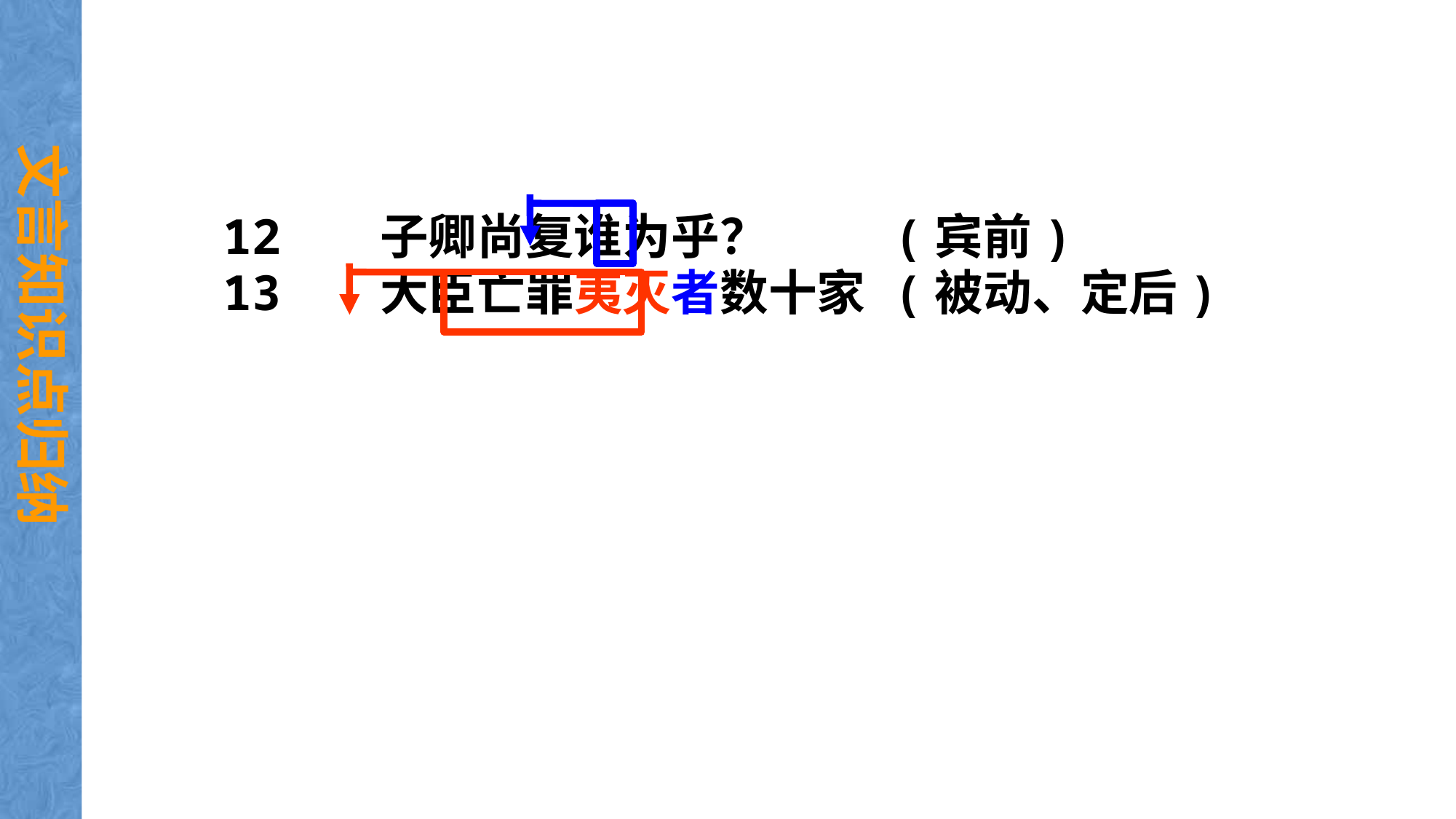

文言知识点归纳

12   子卿尚复谁为乎？
13   大臣亡罪夷灭者数十家

(宾前)
(被动、定后)